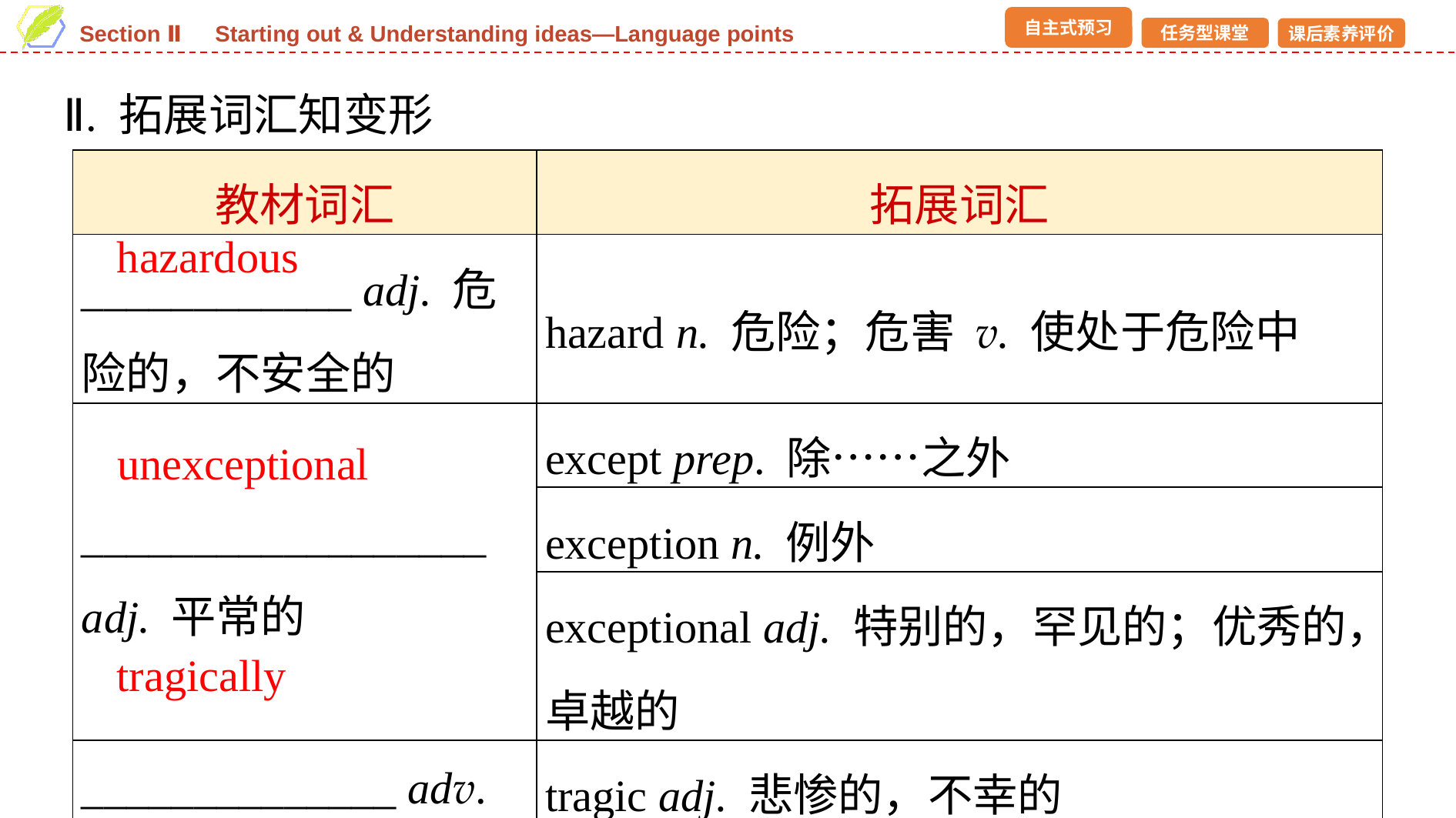

Ⅱ. 拓展词汇知变形
| 教材词汇 | 拓展词汇 |
| --- | --- |
| \_\_\_\_\_\_\_\_\_\_\_\_ adj. 危险的，不安全的 | hazard n. 危险；危害 v. 使处于危险中 |
| \_\_\_\_\_\_\_\_\_\_\_\_\_\_\_\_\_\_ adj. 平常的 | except prep. 除……之外 |
|  | exception n. 例外 |
|  | exceptional adj. 特别的，罕见的；优秀的，卓越的 |
| \_\_\_\_\_\_\_\_\_\_\_\_\_\_ adv. 悲惨地，不幸地 | tragic adj. 悲惨的，不幸的 |
|  | tragedy n. 悲剧，惨案 |
hazardous
unexceptional
tragically